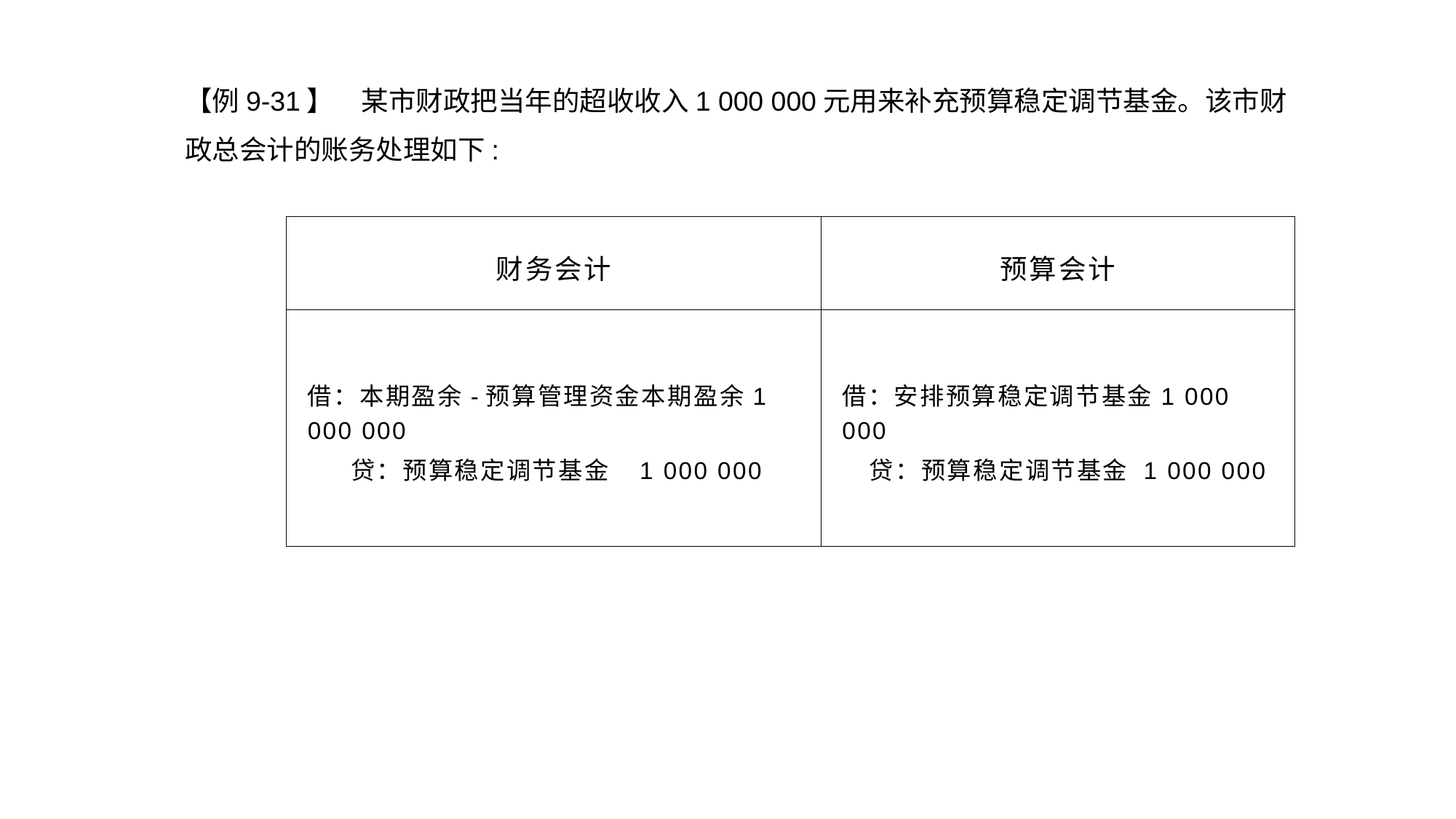

【例9-31】　某市财政把当年的超收收入1 000 000元用来补充预算稳定调节基金。该市财政总会计的账务处理如下:
| 财务会计 | 预算会计 |
| --- | --- |
| 借：本期盈余-预算管理资金本期盈余1 000 000 贷：预算稳定调节基金 1 000 000 | 借：安排预算稳定调节基金1 000 000 贷：预算稳定调节基金 1 000 000 |